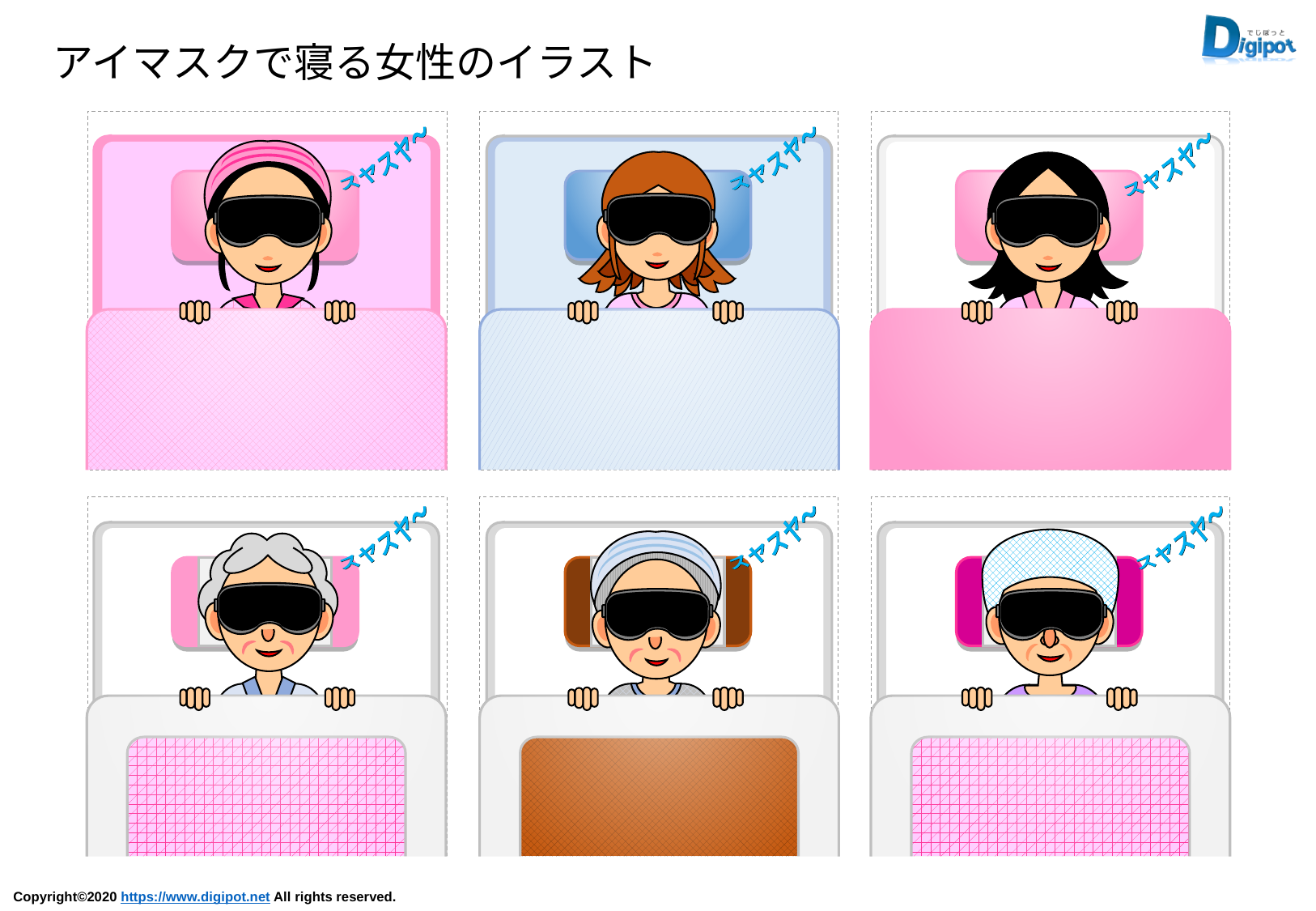

アイマスクで寝る女性のイラスト

スヤスヤ～
スヤスヤ～

スヤスヤ～
スヤスヤ～

スヤスヤ～
スヤスヤ～

スヤスヤ～
スヤスヤ～

スヤスヤ～
スヤスヤ～

スヤスヤ～
スヤスヤ～